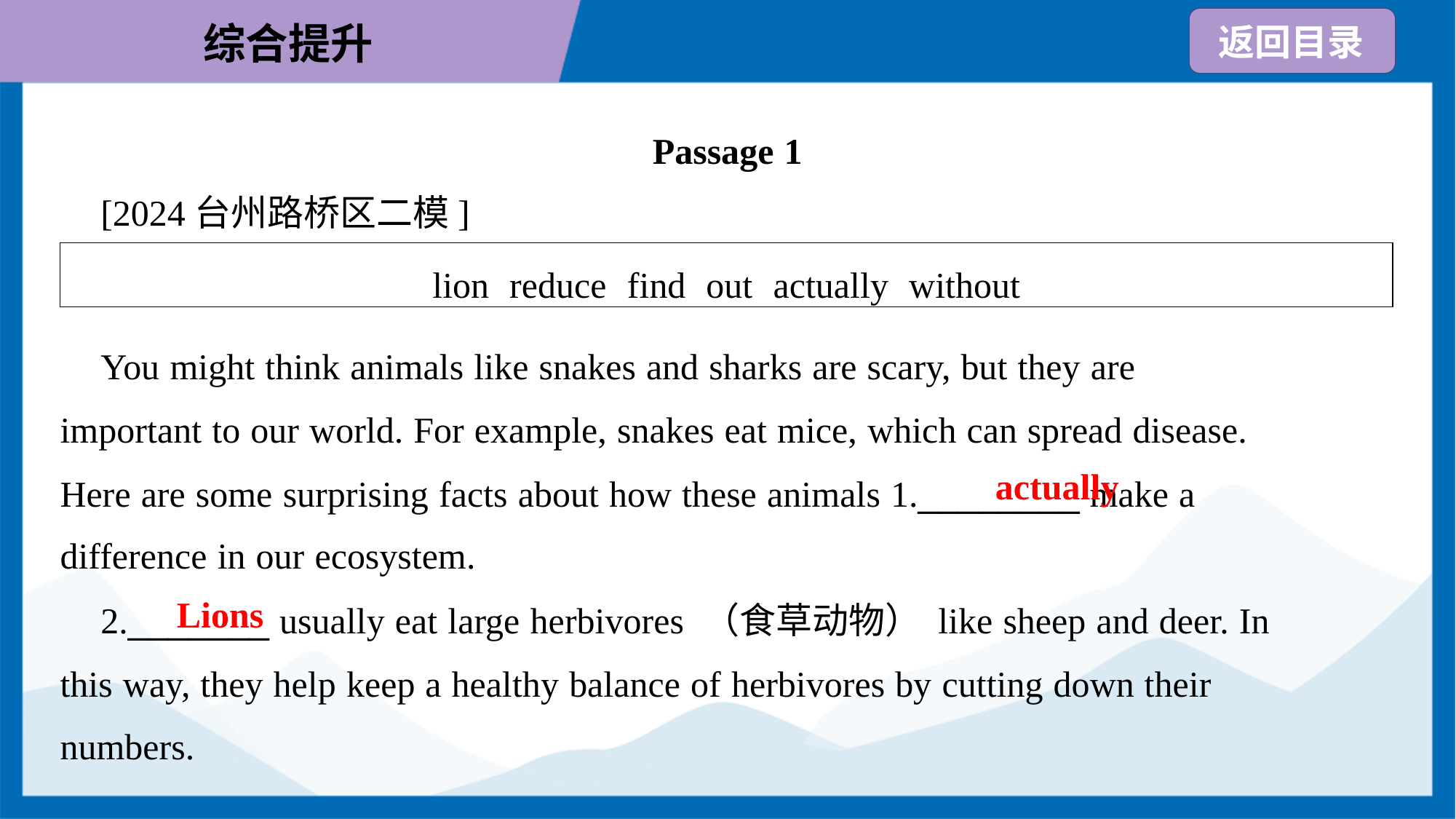

Passage 1
    [2024台州路桥区二模]
| lion reduce find out actually without |
| --- |
    You might think animals like snakes and sharks are scary, but they are
important to our world. For example, snakes eat mice, which can spread disease.
Here are some surprising facts about how these animals 1.________ make a
difference in our ecosystem.
actually
Lions
    2._______ usually eat large herbivores （食草动物） like sheep and deer. In
this way, they help keep a healthy balance of herbivores by cutting down their
numbers.